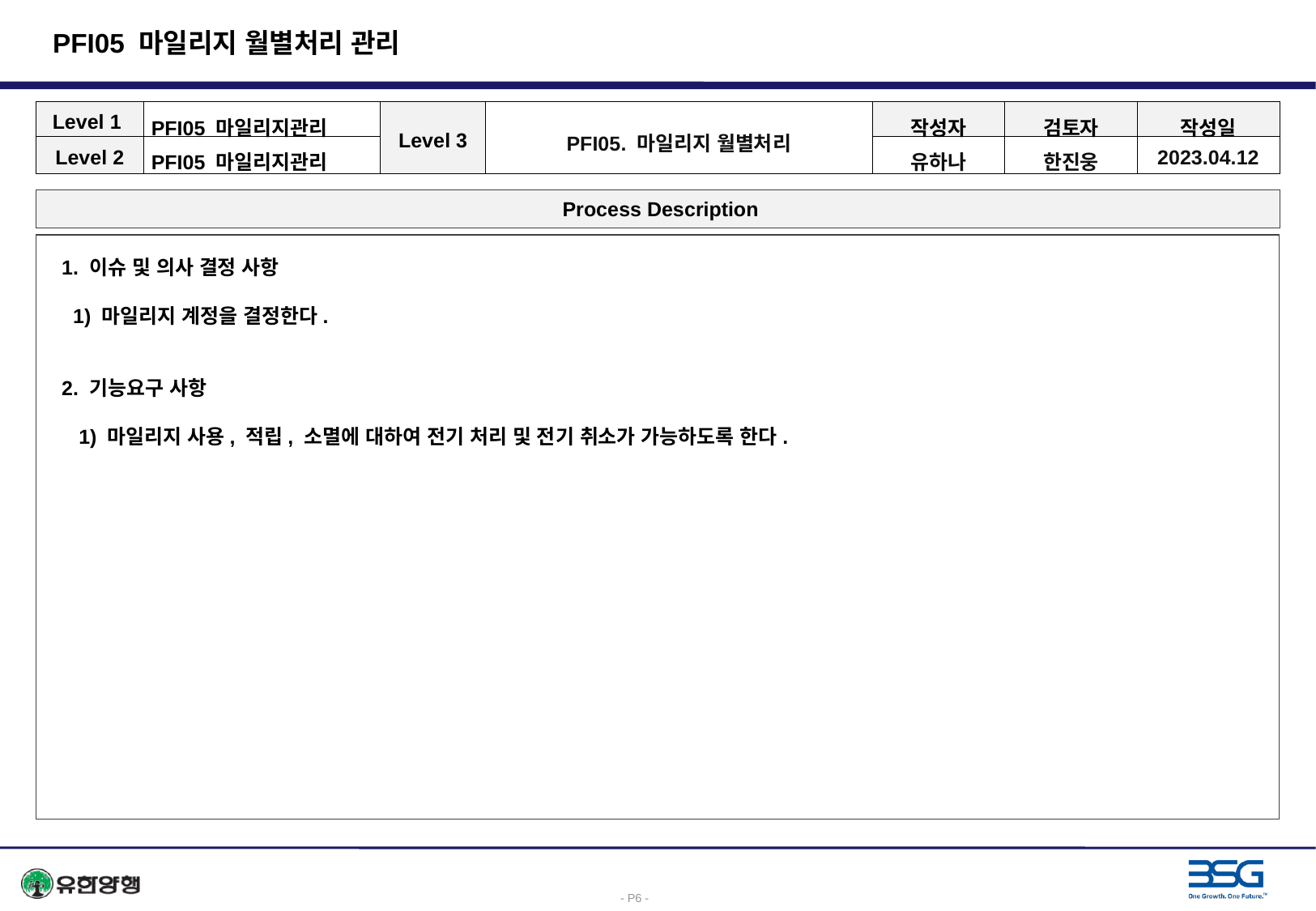

# PFI05 마일리지 월별처리 관리
| Level 1 | PFI05 마일리지관리 | Level 3 | PFI05. 마일리지 월별처리 | 작성자 | 검토자 | 작성일 |
| --- | --- | --- | --- | --- | --- | --- |
| Level 2 | PFI05 마일리지관리 |  |  | 유하나 | 한진웅 | 2023.04.12 |
 Process Description

1. 이슈 및 의사 결정 사항

  1) 마일리지 계정을 결정한다.

2. 기능요구 사항

   1) 마일리지 사용, 적립, 소멸에 대하여 전기 처리 및 전기 취소가 가능하도록 한다.